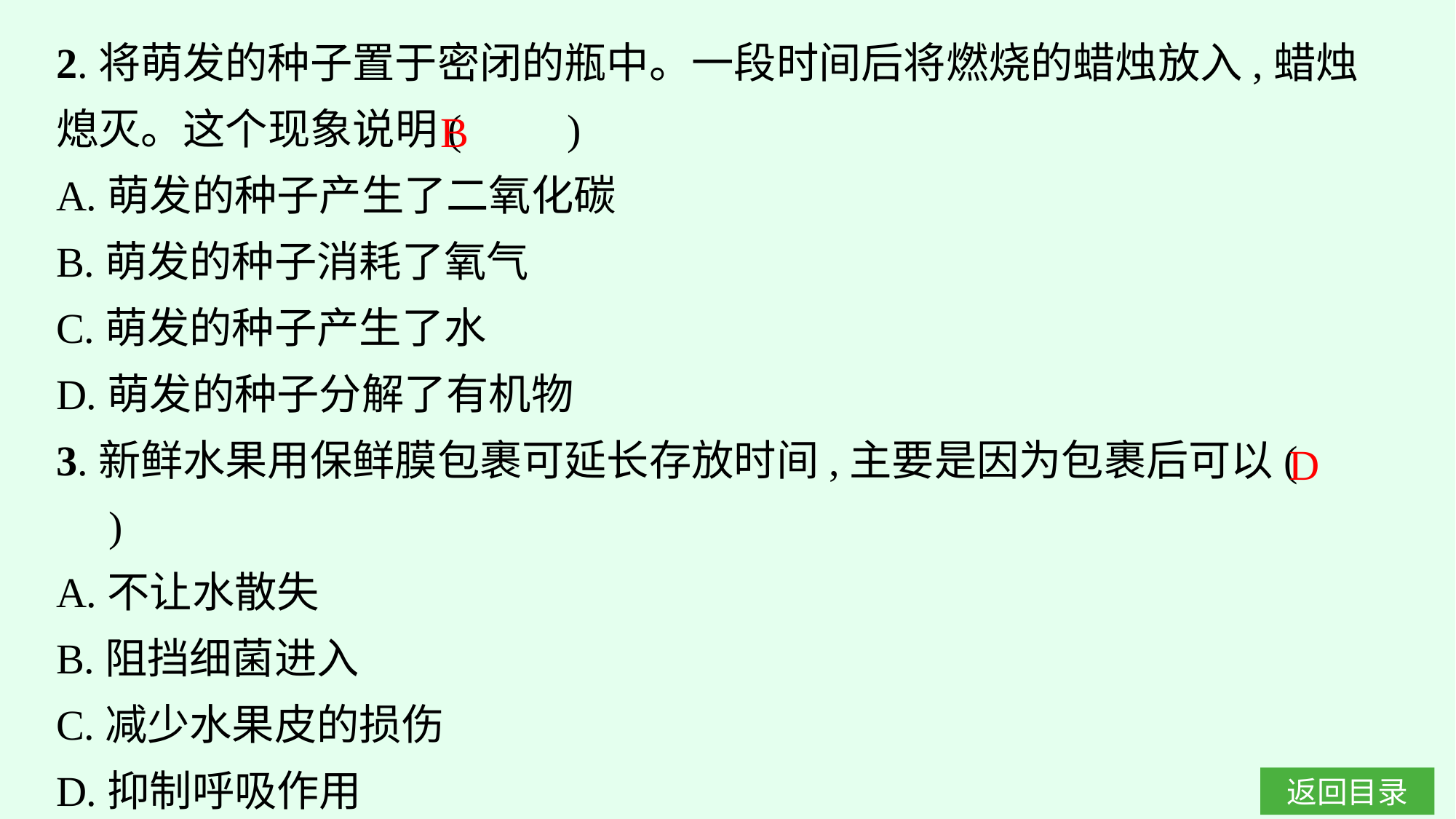

2.将萌发的种子置于密闭的瓶中。一段时间后将燃烧的蜡烛放入,蜡烛熄灭。这个现象说明(　　)
A.萌发的种子产生了二氧化碳
B.萌发的种子消耗了氧气
C.萌发的种子产生了水
D.萌发的种子分解了有机物
3.新鲜水果用保鲜膜包裹可延长存放时间,主要是因为包裹后可以(　　)
A.不让水散失
B.阻挡细菌进入
C.减少水果皮的损伤
D.抑制呼吸作用
B
D